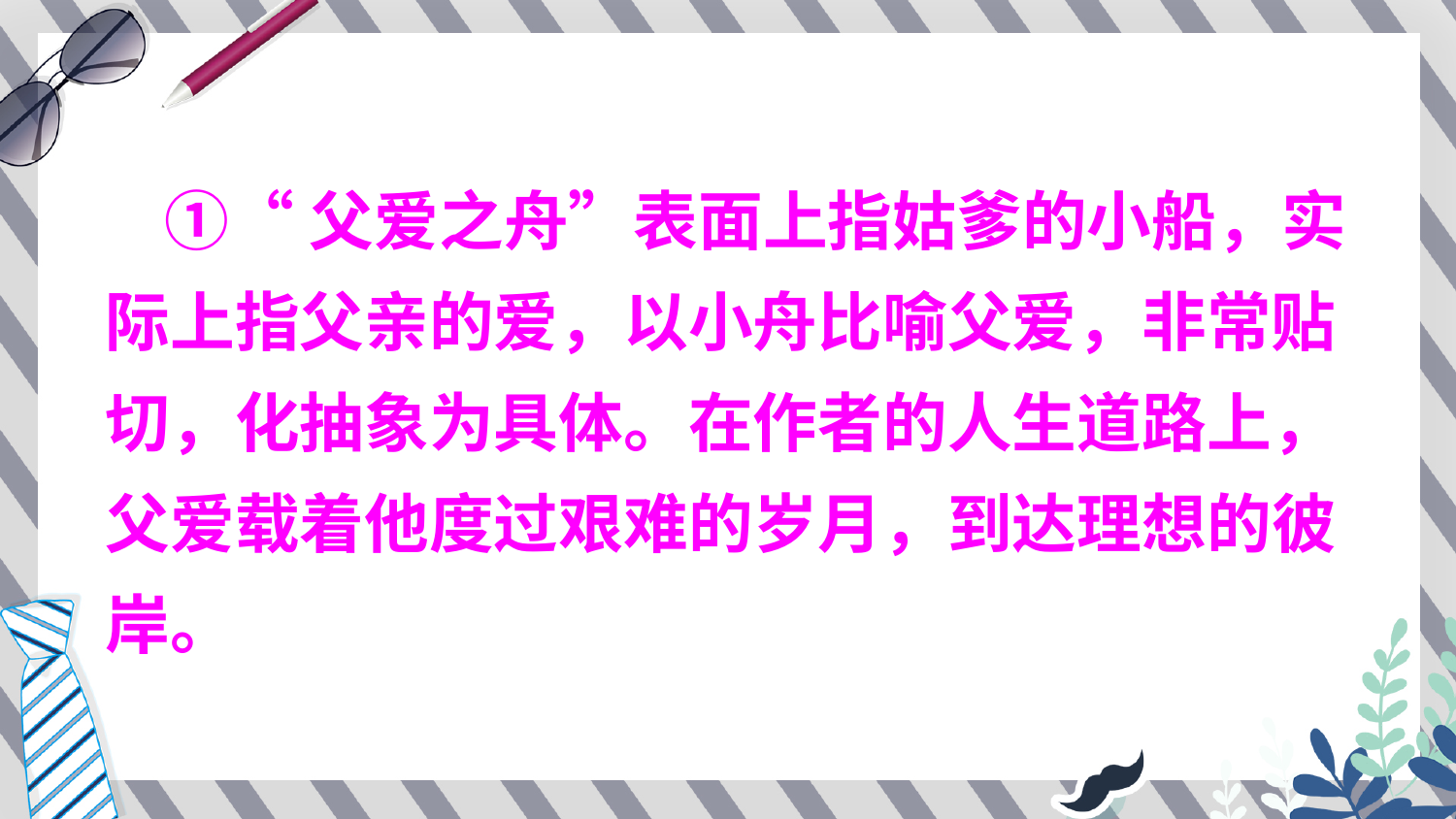

①“父爱之舟”表面上指姑爹的小船，实际上指父亲的爱，以小舟比喻父爱，非常贴切，化抽象为具体。在作者的人生道路上，父爱载着他度过艰难的岁月，到达理想的彼岸。